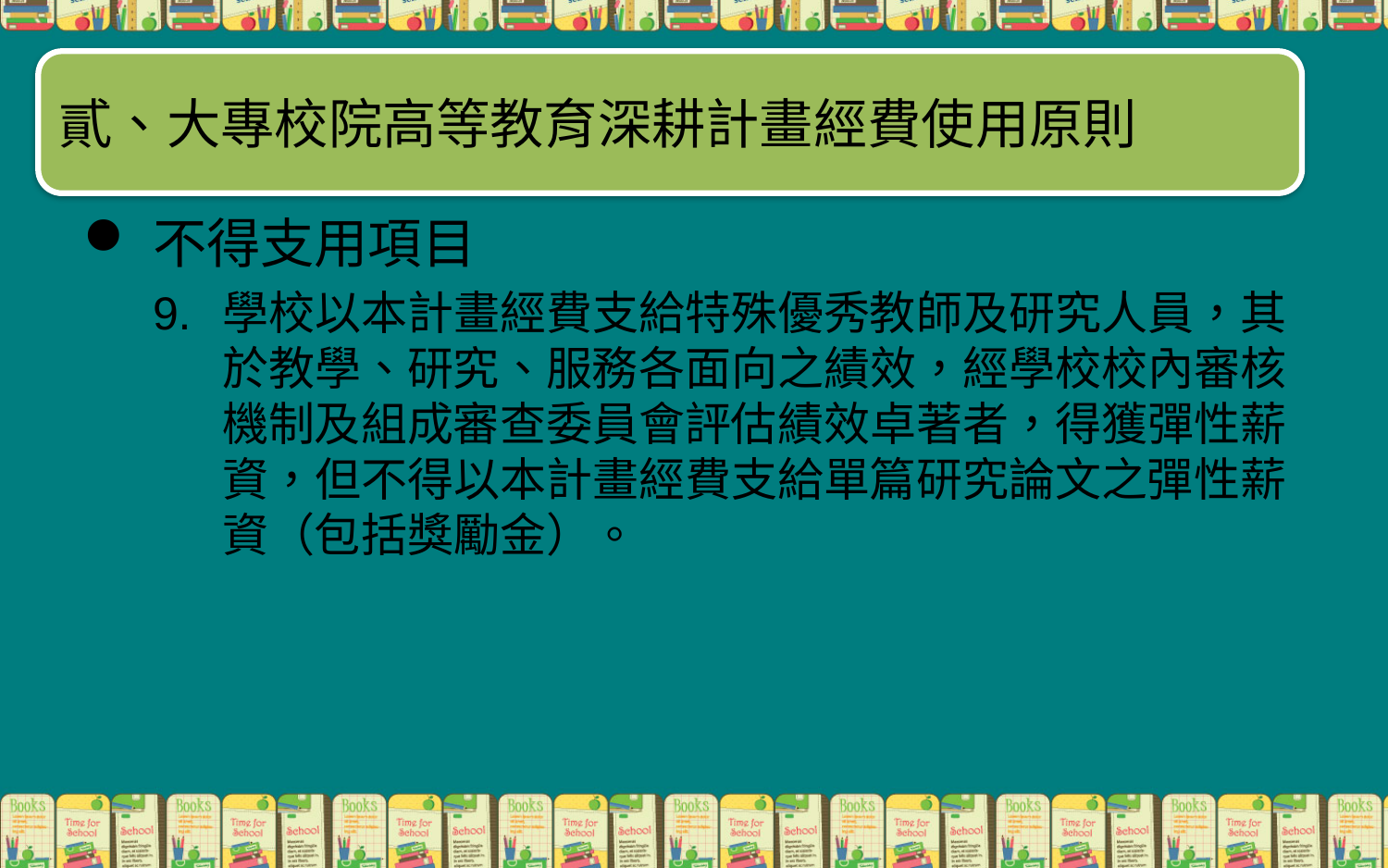

#
貳、大專校院高等教育深耕計畫經費使用原則
不得支用項目
學校以本計畫經費支給特殊優秀教師及研究人員，其於教學、研究、服務各面向之績效，經學校校內審核機制及組成審查委員會評估績效卓著者，得獲彈性薪資，但不得以本計畫經費支給單篇研究論文之彈性薪資（包括獎勵金）。